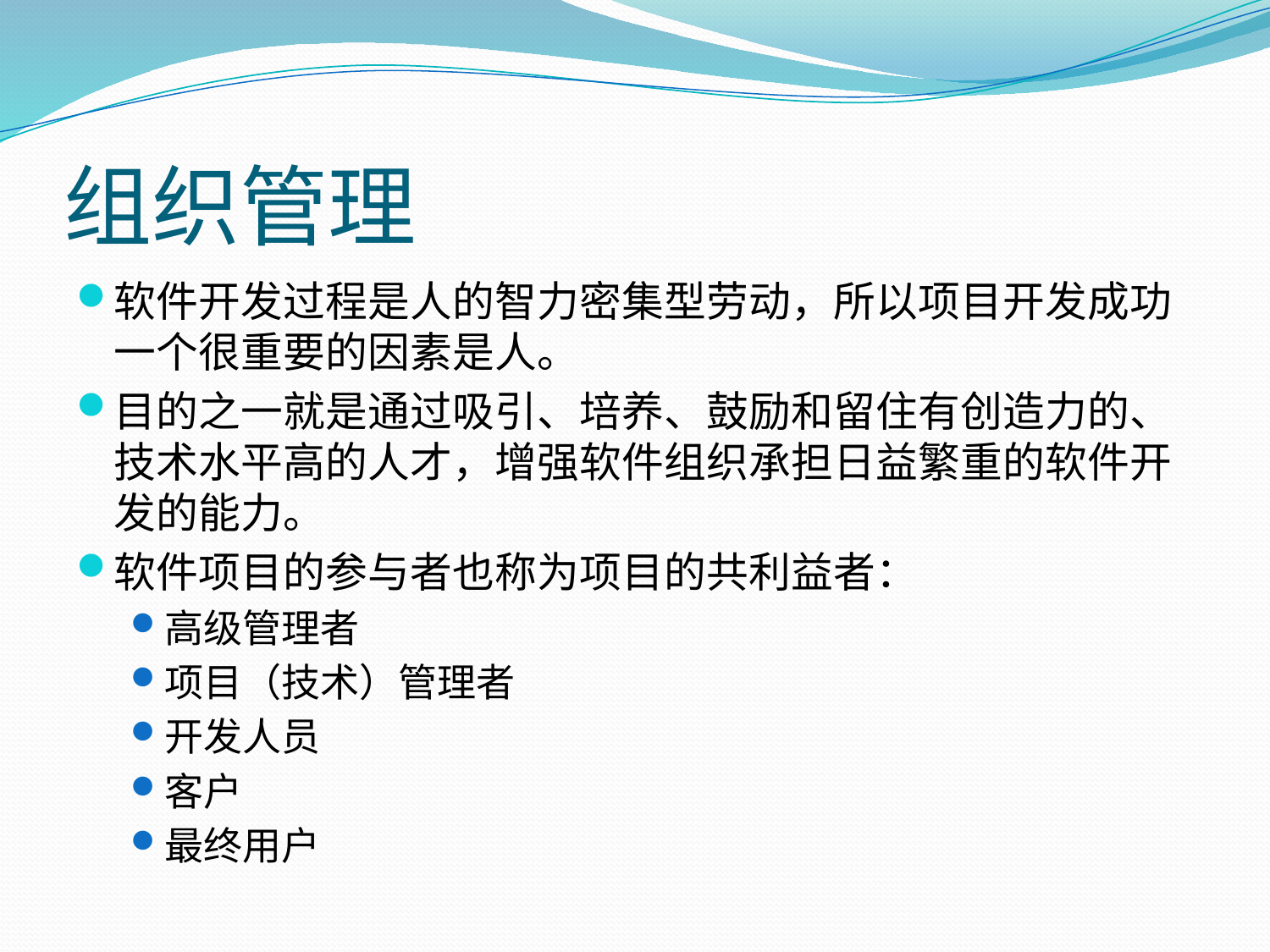

# 组织管理
软件开发过程是人的智力密集型劳动，所以项目开发成功一个很重要的因素是人。
目的之一就是通过吸引、培养、鼓励和留住有创造力的、技术水平高的人才，增强软件组织承担日益繁重的软件开发的能力。
软件项目的参与者也称为项目的共利益者：
高级管理者
项目（技术）管理者
开发人员
客户
最终用户